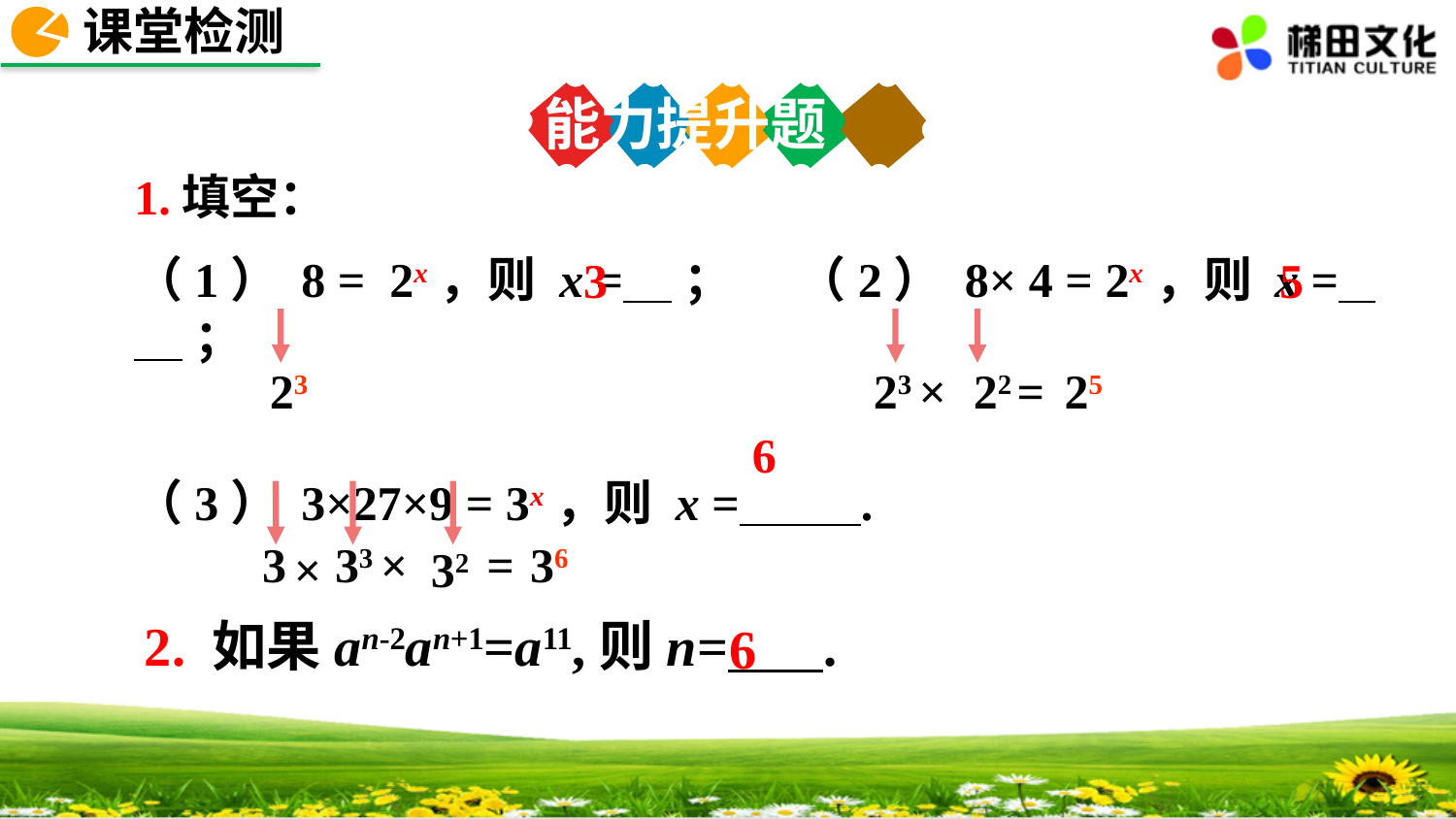

课堂检测

能力提升题

1.填空：
（1） 8 =  2x，则 x =    ；      （2） 8× 4 = 2x，则 x =        ；

（3） 3×27×9 = 3x，则 x =          .
3
5

23
23
×
22
 =
25
6
 32

 3
 33
 ×
=
36
 ×
2. 如果an-2an+1=a11,则n=       .
6